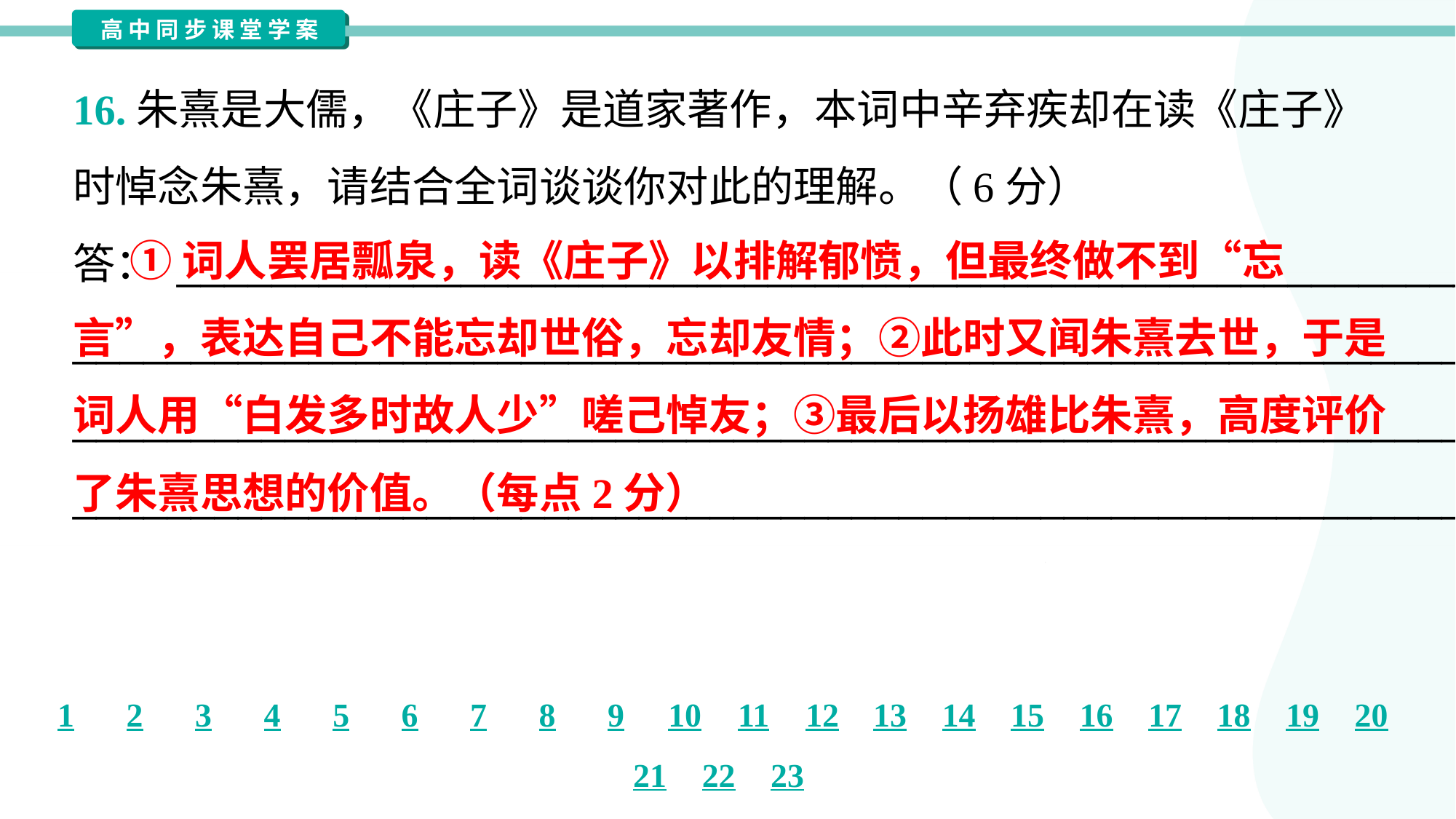

16.朱熹是大儒，《庄子》是道家著作，本词中辛弃疾却在读《庄子》
时悼念朱熹，请结合全词谈谈你对此的理解。（6分）
答： ________________________________________________________
_____________________________________________________________
_____________________________________________________________
_____________________________________________________________
      ①词人罢居瓢泉，读《庄子》以排解郁愤，但最终做不到“忘
言”，表达自己不能忘却世俗，忘却友情；②此时又闻朱熹去世，于是
词人用“白发多时故人少”嗟己悼友；③最后以扬雄比朱熹，高度评价
了朱熹思想的价值。（每点2分）